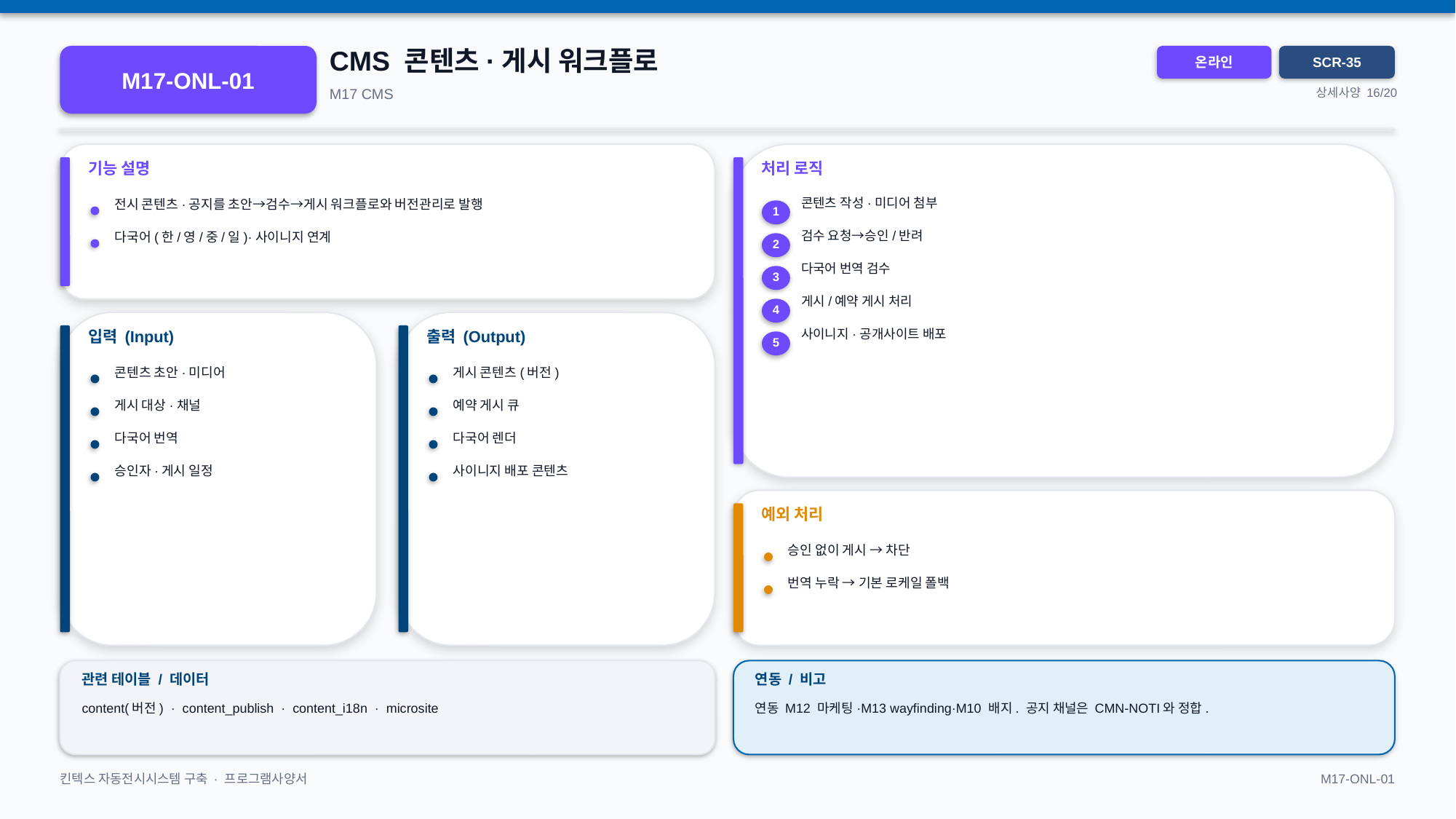

CMS 콘텐츠·게시 워크플로

M17-ONL-01

온라인

SCR-35
M17 CMS
상세사양 16/20

기능 설명
처리 로직
콘텐츠 작성·미디어 첨부
전시 콘텐츠·공지를 초안→검수→게시 워크플로와 버전관리로 발행
1

검수 요청→승인/반려
다국어(한/영/중/일)·사이니지 연계
2

다국어 번역 검수
3

게시/예약 게시 처리
4

입력 (Input)
출력 (Output)
사이니지·공개사이트 배포
5

콘텐츠 초안·미디어
게시 콘텐츠(버전)

게시 대상·채널
예약 게시 큐

다국어 번역
다국어 렌더

승인자·게시 일정
사이니지 배포 콘텐츠

예외 처리
승인 없이 게시 → 차단

번역 누락 → 기본 로케일 폴백

관련 테이블 / 데이터
연동 / 비고
content(버전)  ·  content_publish  ·  content_i18n  ·  microsite
연동 M12 마케팅·M13 wayfinding·M10 배지. 공지 채널은 CMN-NOTI와 정합.
킨텍스 자동전시시스템 구축 · 프로그램사양서
M17-ONL-01